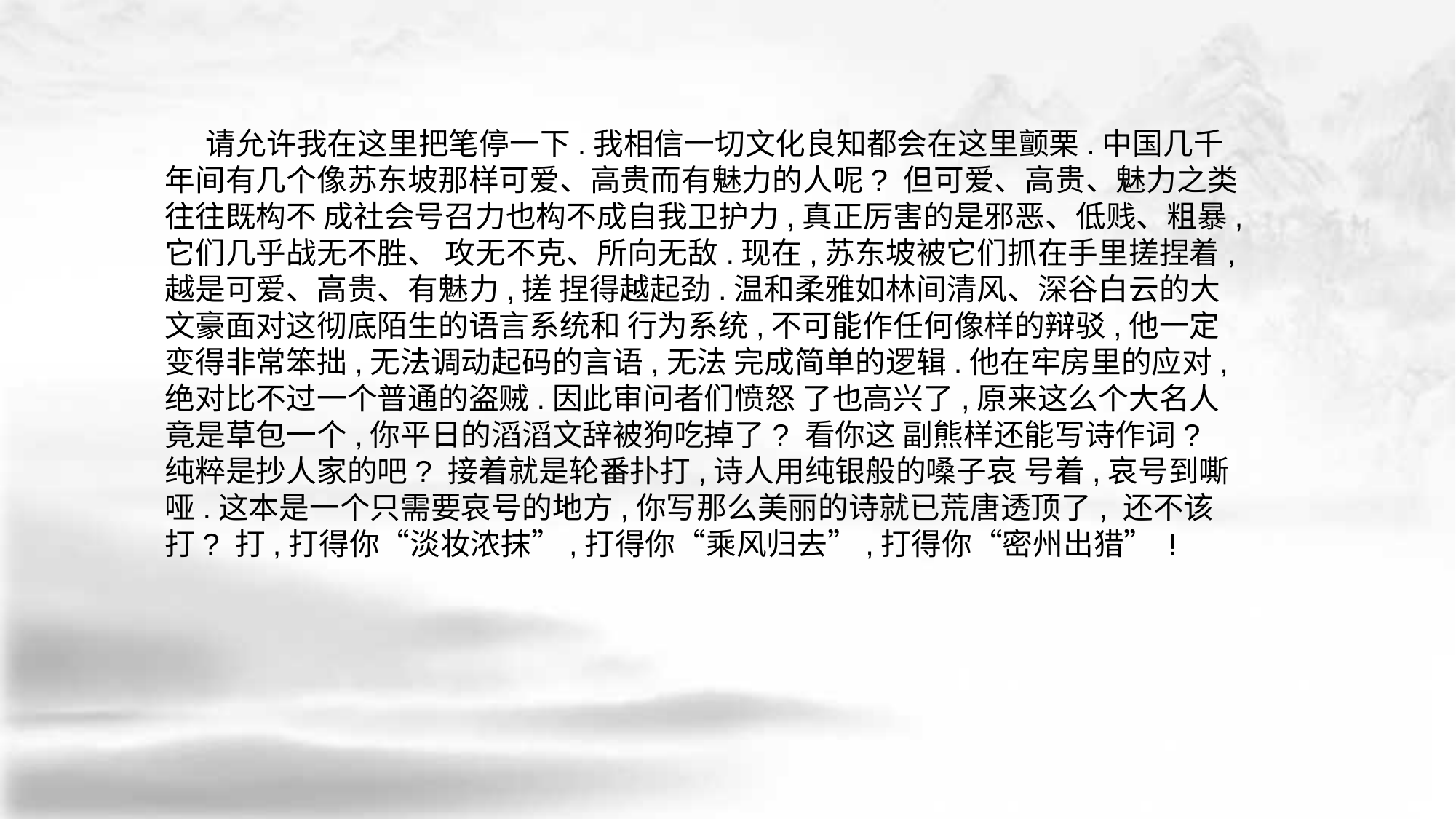

请允许我在这里把笔停一下.我相信一切文化良知都会在这里颤栗.中国几千年间有几个像苏东坡那样可爱、高贵而有魅力的人呢? 但可爱、高贵、魅力之类往往既构不 成社会号召力也构不成自我卫护力,真正厉害的是邪恶、低贱、粗暴,它们几乎战无不胜、 攻无不克、所向无敌.现在,苏东坡被它们抓在手里搓捏着,越是可爱、高贵、有魅力,搓 捏得越起劲.温和柔雅如林间清风、深谷白云的大文豪面对这彻底陌生的语言系统和 行为系统,不可能作任何像样的辩驳,他一定变得非常笨拙,无法调动起码的言语,无法 完成简单的逻辑.他在牢房里的应对,绝对比不过一个普通的盗贼.因此审问者们愤怒 了也高兴了,原来这么个大名人竟是草包一个,你平日的滔滔文辞被狗吃掉了? 看你这 副熊样还能写诗作词? 纯粹是抄人家的吧? 接着就是轮番扑打,诗人用纯银般的嗓子哀 号着,哀号到嘶哑.这本是一个只需要哀号的地方,你写那么美丽的诗就已荒唐透顶了, 还不该打? 打,打得你“淡妆浓抹”,打得你“乘风归去”,打得你“密州出猎” !